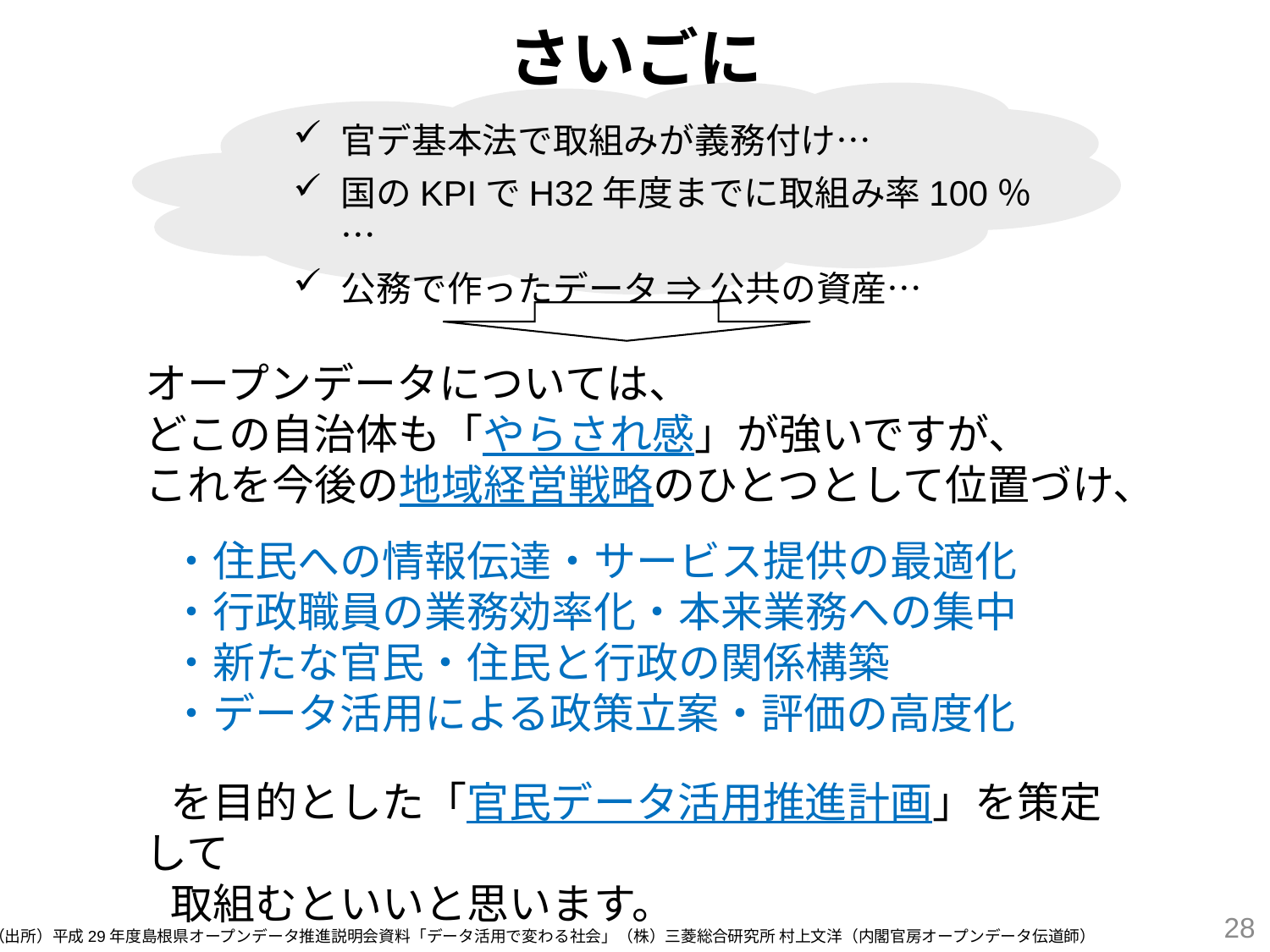

さいごに

官デ基本法で取組みが義務付け…
国のKPIでH32年度までに取組み率100％…
公務で作ったデータ ⇒ 公共の資産…

オープンデータについては、
どこの自治体も「やらされ感」が強いですが、
これを今後の地域経営戦略のひとつとして位置づけ、

・住民への情報伝達・サービス提供の最適化
・行政職員の業務効率化・本来業務への集中
・新たな官民・住民と行政の関係構築
・データ活用による政策立案・評価の高度化

を目的とした「官民データ活用推進計画」を策定して
取組むといいと思います。
28
（出所）平成29年度島根県オープンデータ推進説明会資料「データ活用で変わる社会」（株）三菱総合研究所 村上文洋（内閣官房オープンデータ伝道師）